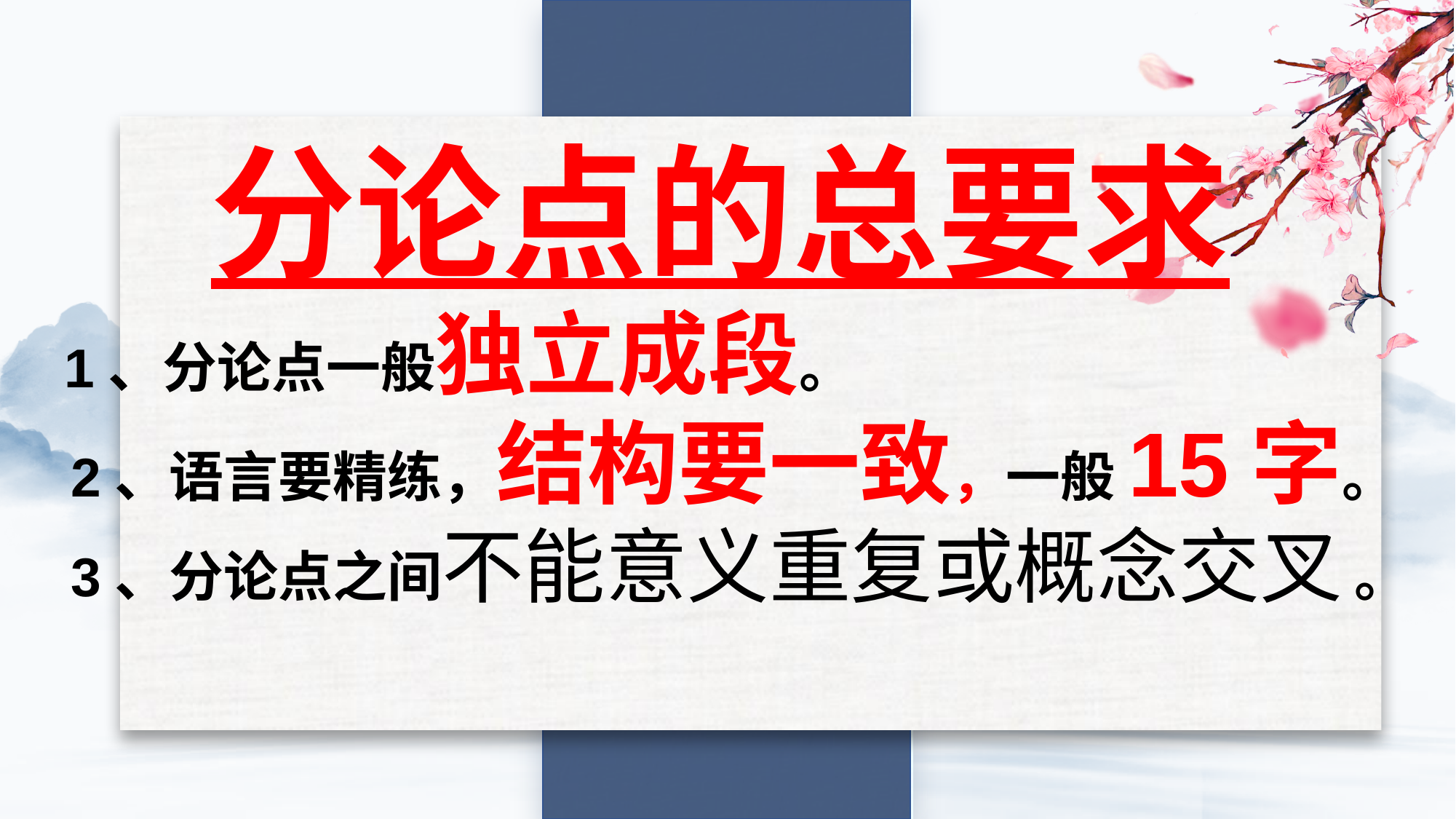

分论点的总要求
    1、分论点一般独立成段。
    2、语言要精练，结构要一致，一般15字。
    3、分论点之间不能意义重复或概念交叉 。